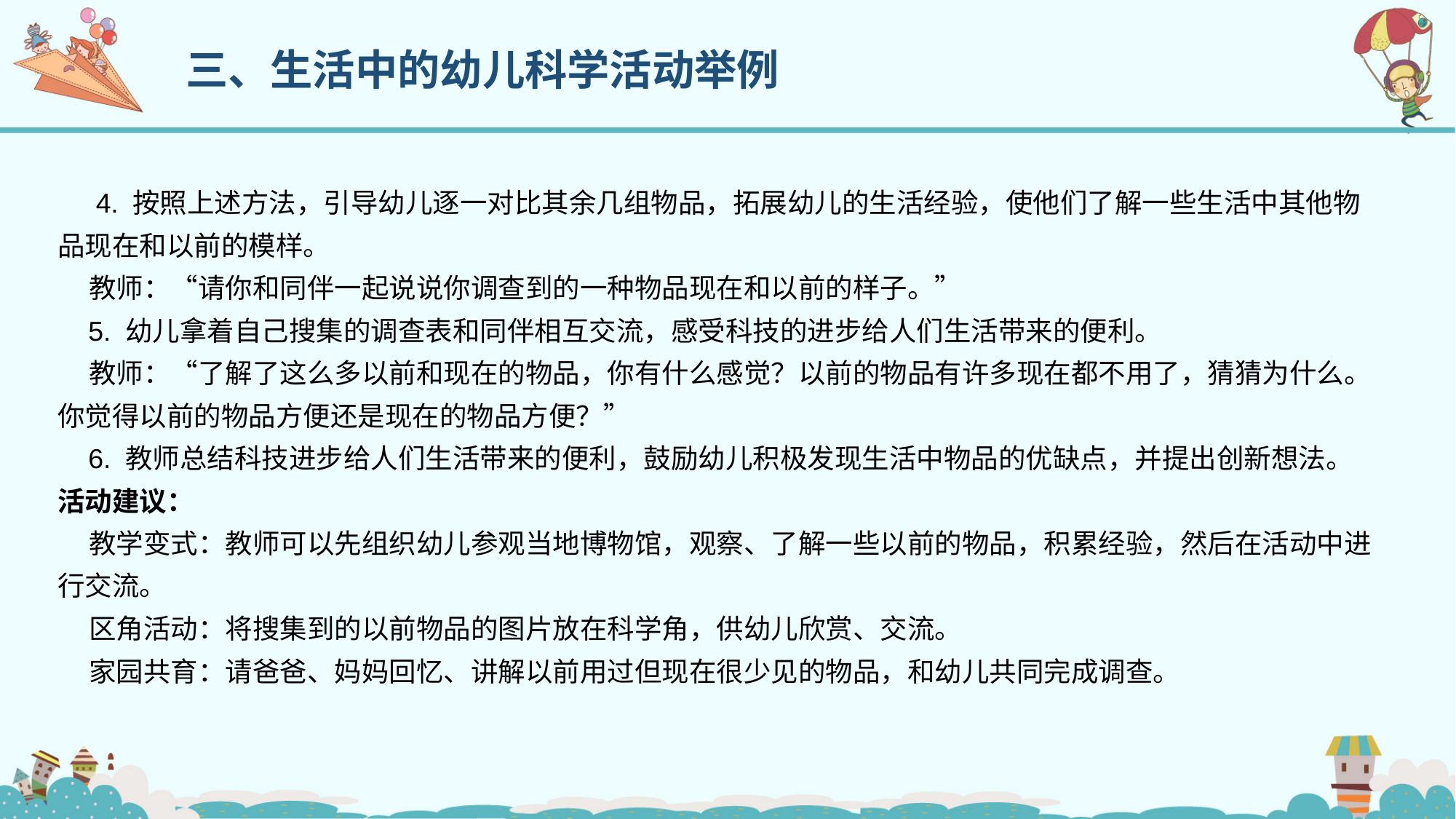

三、生活中的幼儿科学活动举例

     4. 按照上述方法，引导幼儿逐一对比其余几组物品，拓展幼儿的生活经验，使他们了解一些生活中其他物品现在和以前的模样。
    教师：“请你和同伴一起说说你调查到的一种物品现在和以前的样子。”
    5. 幼儿拿着自己搜集的调查表和同伴相互交流，感受科技的进步给人们生活带来的便利。
    教师：“了解了这么多以前和现在的物品，你有什么感觉？以前的物品有许多现在都不用了，猜猜为什么。你觉得以前的物品方便还是现在的物品方便？”
    6. 教师总结科技进步给人们生活带来的便利，鼓励幼儿积极发现生活中物品的优缺点，并提出创新想法。
活动建议：
    教学变式：教师可以先组织幼儿参观当地博物馆，观察、了解一些以前的物品，积累经验，然后在活动中进行交流。
    区角活动：将搜集到的以前物品的图片放在科学角，供幼儿欣赏、交流。
    家园共育：请爸爸、妈妈回忆、讲解以前用过但现在很少见的物品，和幼儿共同完成调查。